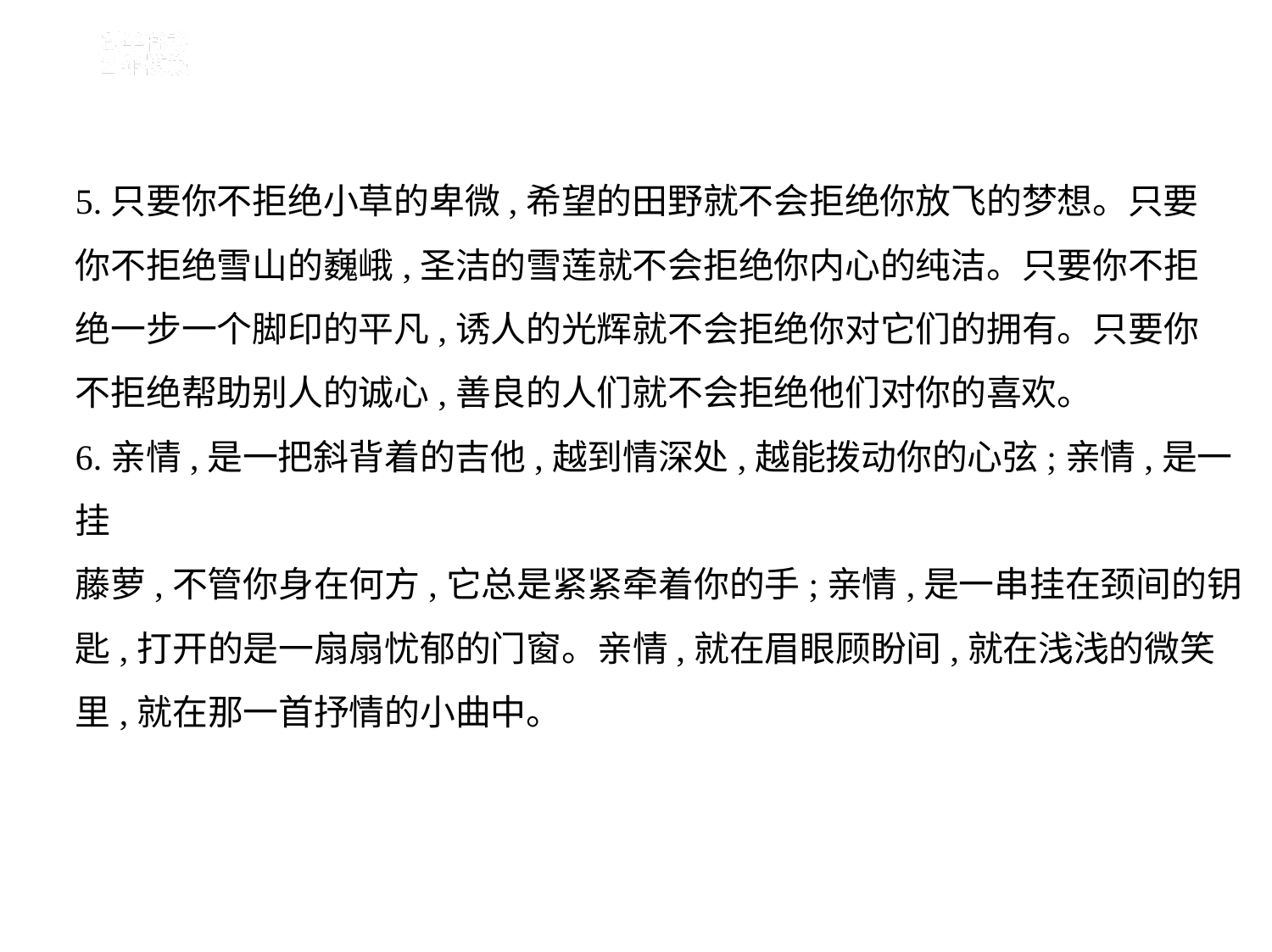

5.只要你不拒绝小草的卑微,希望的田野就不会拒绝你放飞的梦想。只要
你不拒绝雪山的巍峨,圣洁的雪莲就不会拒绝你内心的纯洁。只要你不拒
绝一步一个脚印的平凡,诱人的光辉就不会拒绝你对它们的拥有。只要你
不拒绝帮助别人的诚心,善良的人们就不会拒绝他们对你的喜欢。
6.亲情,是一把斜背着的吉他,越到情深处,越能拨动你的心弦;亲情,是一挂
藤萝,不管你身在何方,它总是紧紧牵着你的手;亲情,是一串挂在颈间的钥
匙,打开的是一扇扇忧郁的门窗。亲情,就在眉眼顾盼间,就在浅浅的微笑
里,就在那一首抒情的小曲中。